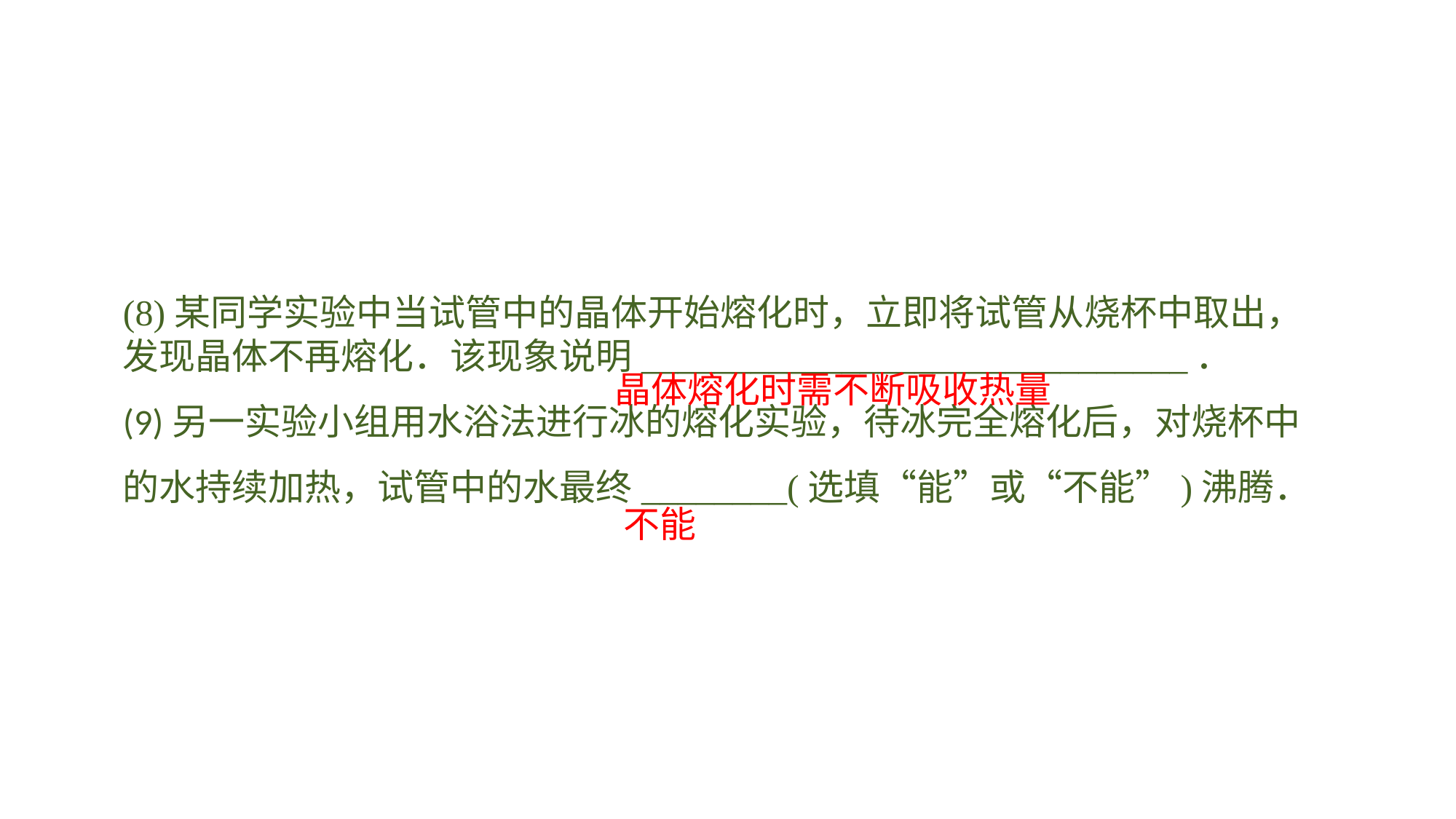

(8)某同学实验中当试管中的晶体开始熔化时，立即将试管从烧杯中取出，发现晶体不再熔化．该现象说明______________________________．(9)另一实验小组用水浴法进行冰的熔化实验，待冰完全熔化后，对烧杯中的水持续加热，试管中的水最终________(选填“能”或“不能”)沸腾．
晶体熔化时需不断吸收热量
不能